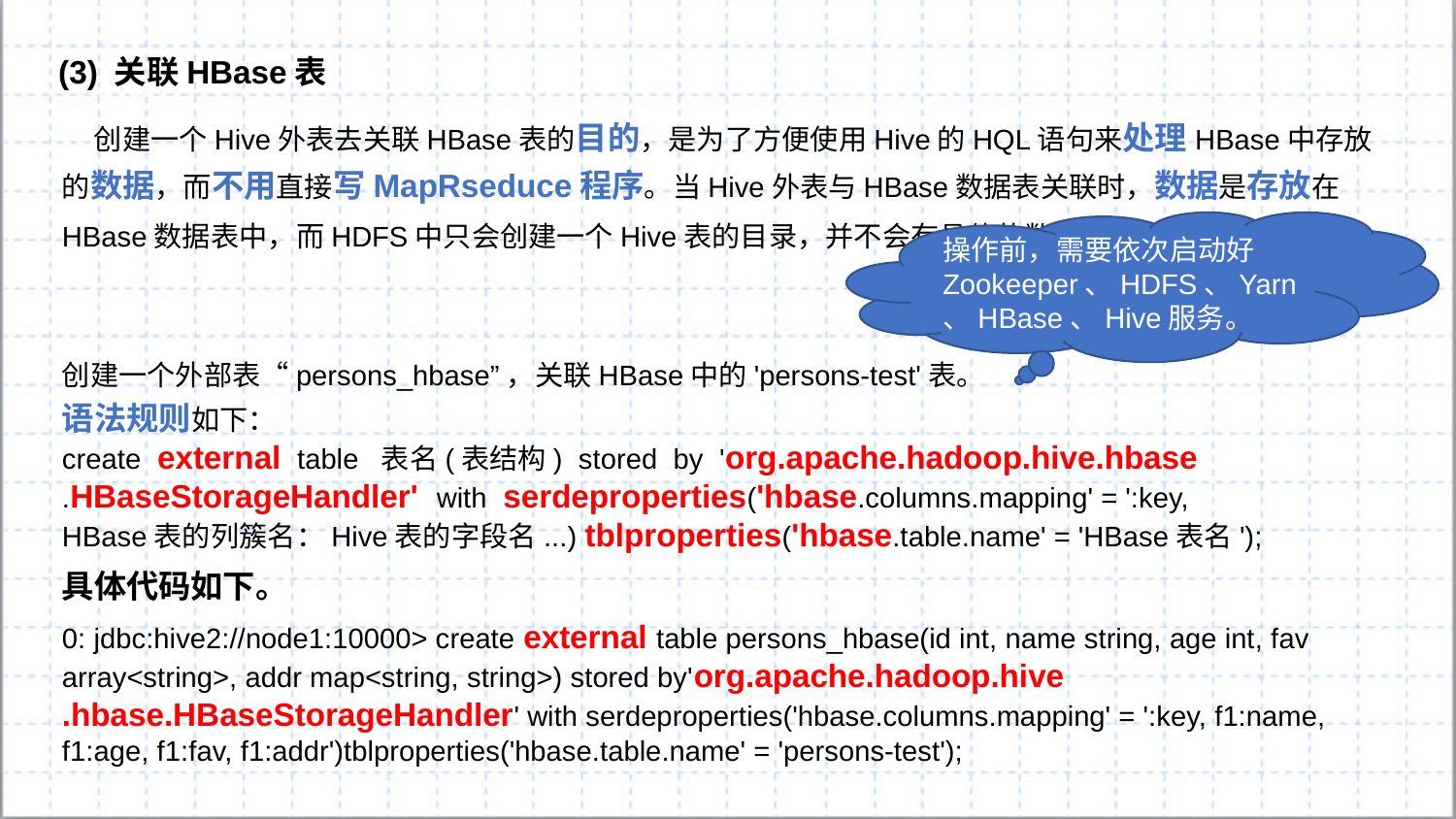

(3) 关联HBase表
    创建一个Hive外表去关联HBase表的目的，是为了方便使用Hive的HQL语句来处理HBase中存放的数据，而不用直接写MapRseduce程序。当Hive外表与HBase数据表关联时，数据是存放在HBase数据表中，而HDFS中只会创建一个Hive表的目录，并不会有具体的数据文件。
操作前，需要依次启动好Zookeeper、HDFS、Yarn、HBase、Hive服务。
创建一个外部表“persons_hbase”，关联HBase中的'persons-test'表。
语法规则如下：
create  external  table  表名(表结构)  stored  by  'org.apache.hadoop.hive.hbase
.HBaseStorageHandler'  with  serdeproperties('hbase.columns.mapping' = ':key,
HBase表的列簇名：Hive表的字段名...) tblproperties('hbase.table.name' = 'HBase表名');
具体代码如下。
0: jdbc:hive2://node1:10000> create external table persons_hbase(id int, name string, age int, fav array<string>, addr map<string, string>) stored by'org.apache.hadoop.hive
.hbase.HBaseStorageHandler' with serdeproperties('hbase.columns.mapping' = ':key, f1:name,
f1:age, f1:fav, f1:addr')tblproperties('hbase.table.name' = 'persons-test');